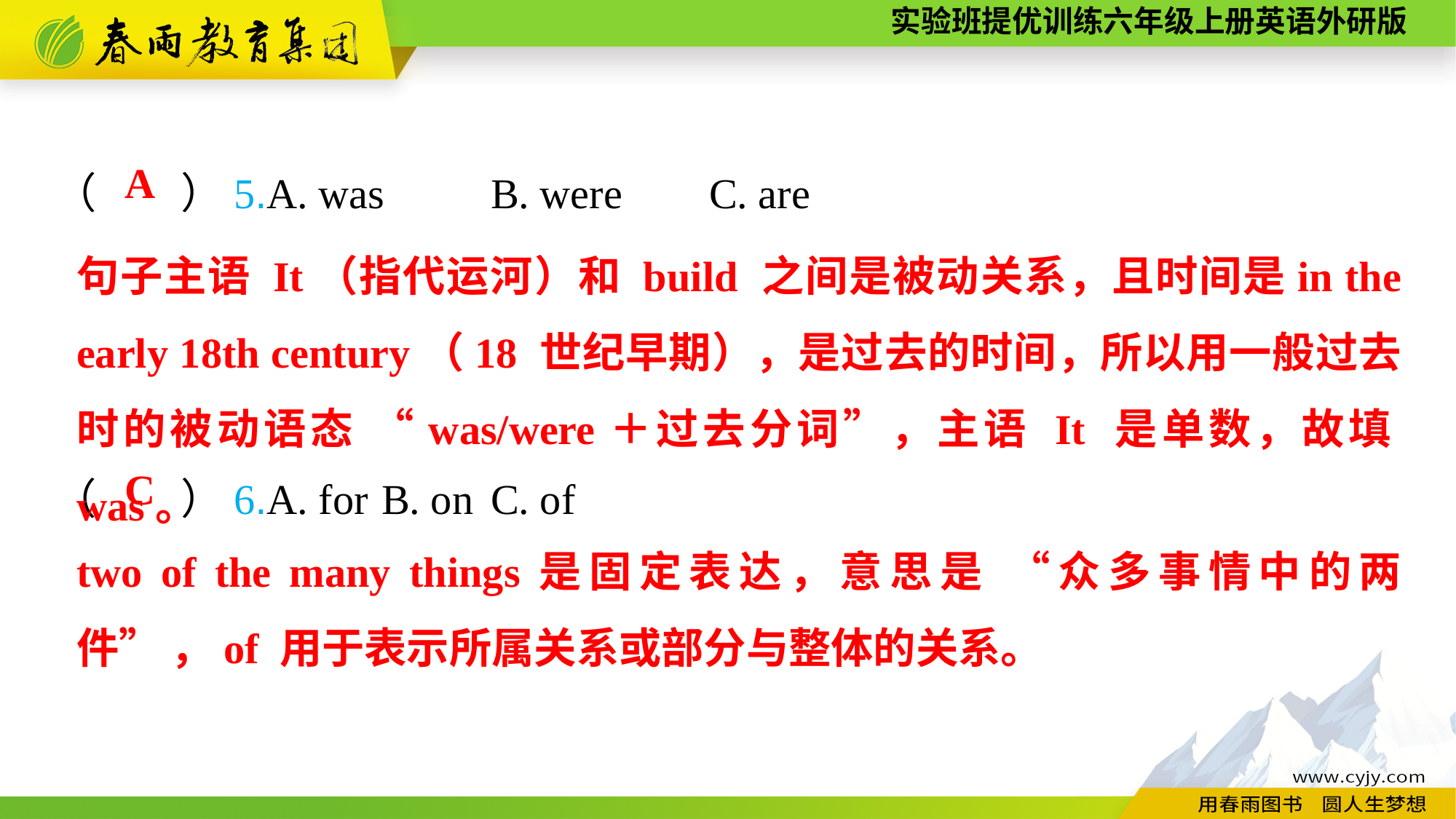

（　　）5.A. was	B. were	C. are

（　　）6.A. for	B. on	C. of
A
句子主语 It（指代运河）和 build 之间是被动关系，且时间是in the early 18th century（18 世纪早期），是过去的时间，所以用一般过去时的被动语态 “was/were＋过去分词”，主语 It 是单数，故填was。
C
two of the many things是固定表达，意思是 “众多事情中的两件” ，of 用于表示所属关系或部分与整体的关系。